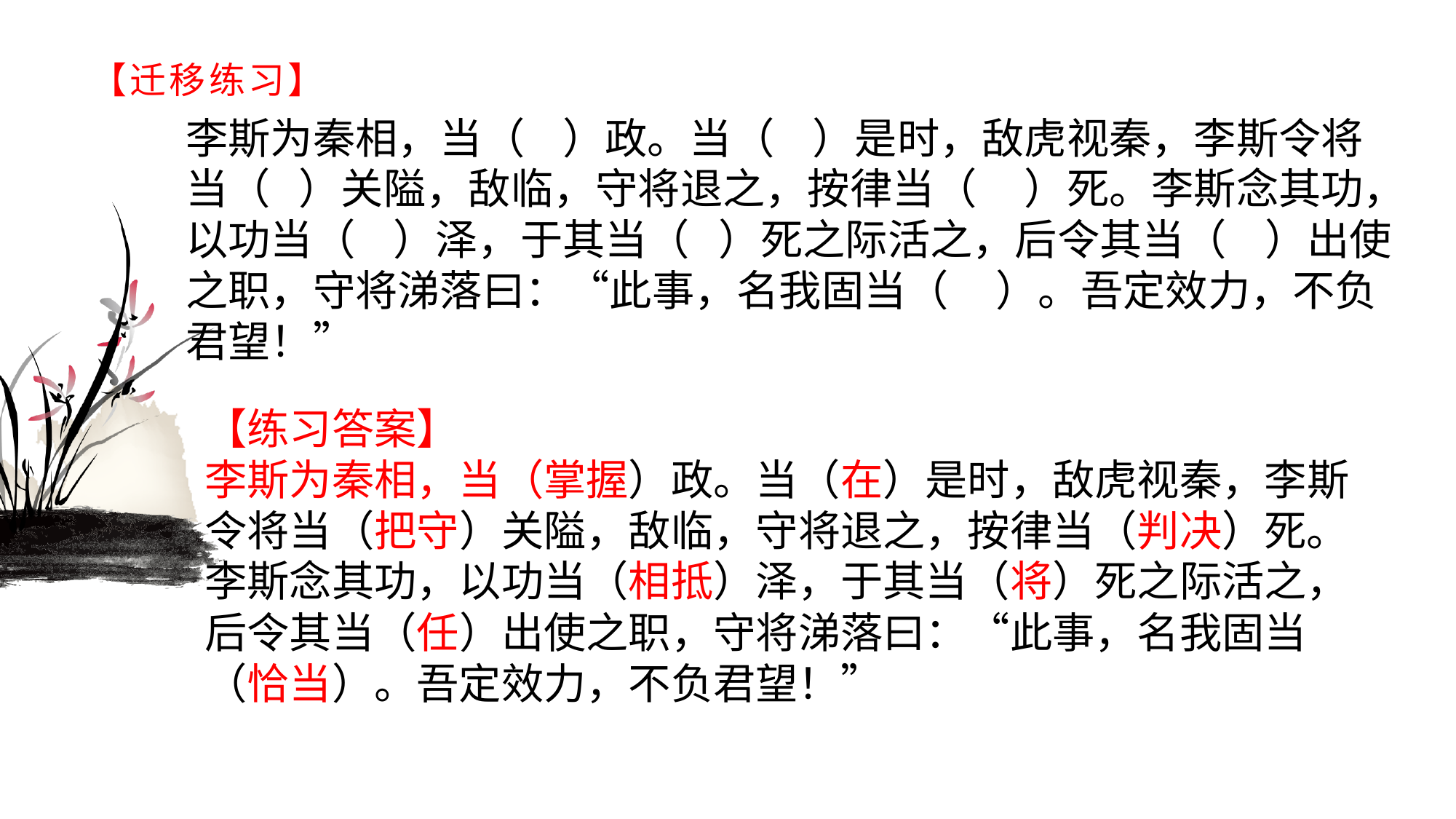

# 【迁移练习】
李斯为秦相，当（    ）政。当（    ）是时，敌虎视秦，李斯令将当（   ）关隘，敌临，守将退之，按律当（     ）死。李斯念其功，以功当（    ）泽，于其当（   ）死之际活之，后令其当（    ）出使之职，守将涕落曰：“此事，名我固当（     ）。吾定效力，不负君望！”
【练习答案】李斯为秦相，当（掌握）政。当（在）是时，敌虎视秦，李斯令将当（把守）关隘，敌临，守将退之，按律当（判决）死。李斯念其功，以功当（相抵）泽，于其当（将）死之际活之，后令其当（任）出使之职，守将涕落曰：“此事，名我固当（恰当）。吾定效力，不负君望！”